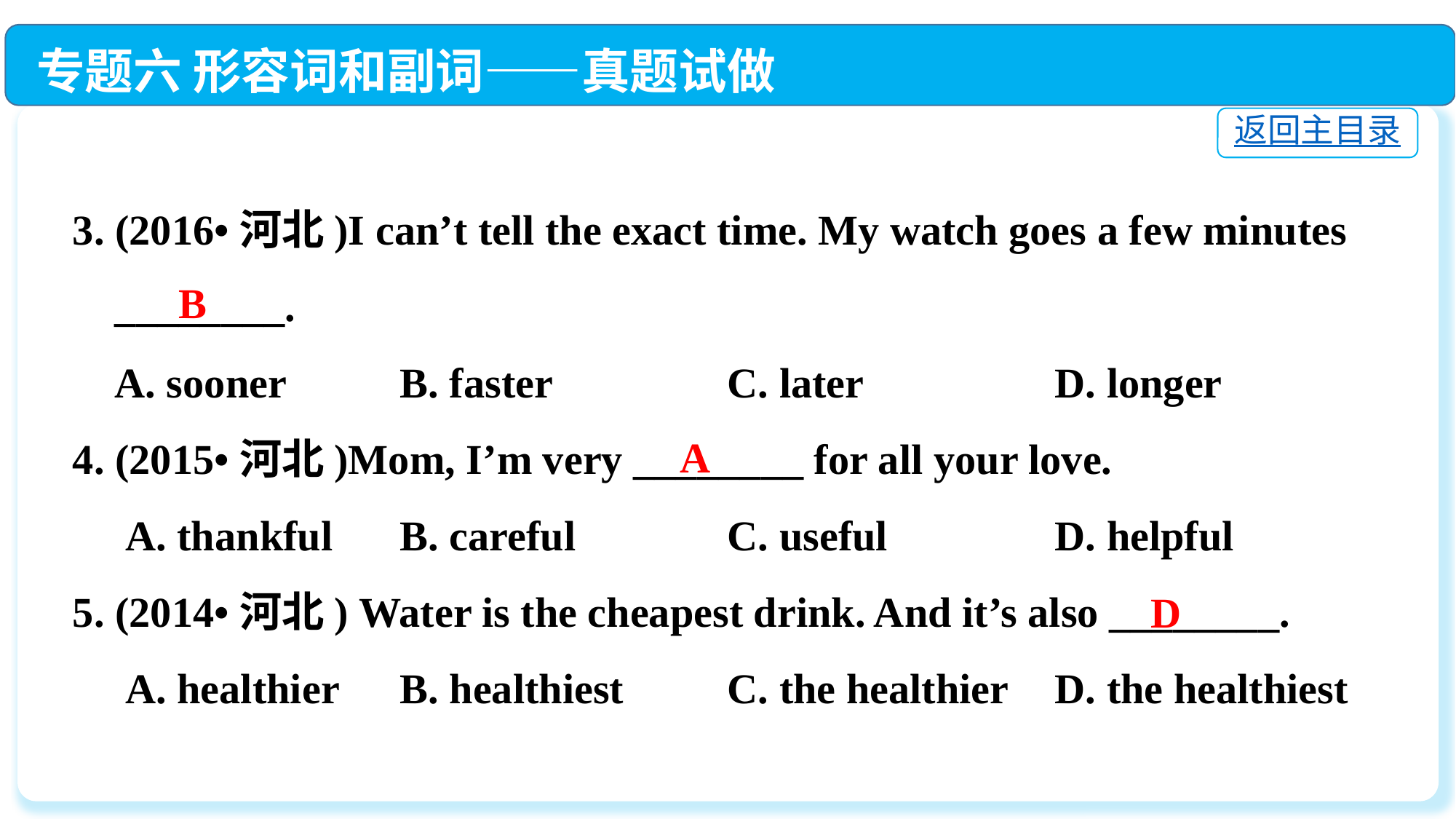

专题六 形容词和副词——真题试做

返回主目录
3. (2016•河北)I can’t tell the exact time. My watch goes a few minutes
    ________.
    A. sooner		B. faster		C. later		D. longer
4. (2015•河北)Mom, I’m very ________ for all your love.
     A. thankful　	B. careful		C. useful　		D. helpful
5. (2014•河北) Water is the cheapest drink. And it’s also ________.
     A. healthier	B. healthiest    	C. the healthier	D. the healthiest

B
A
D